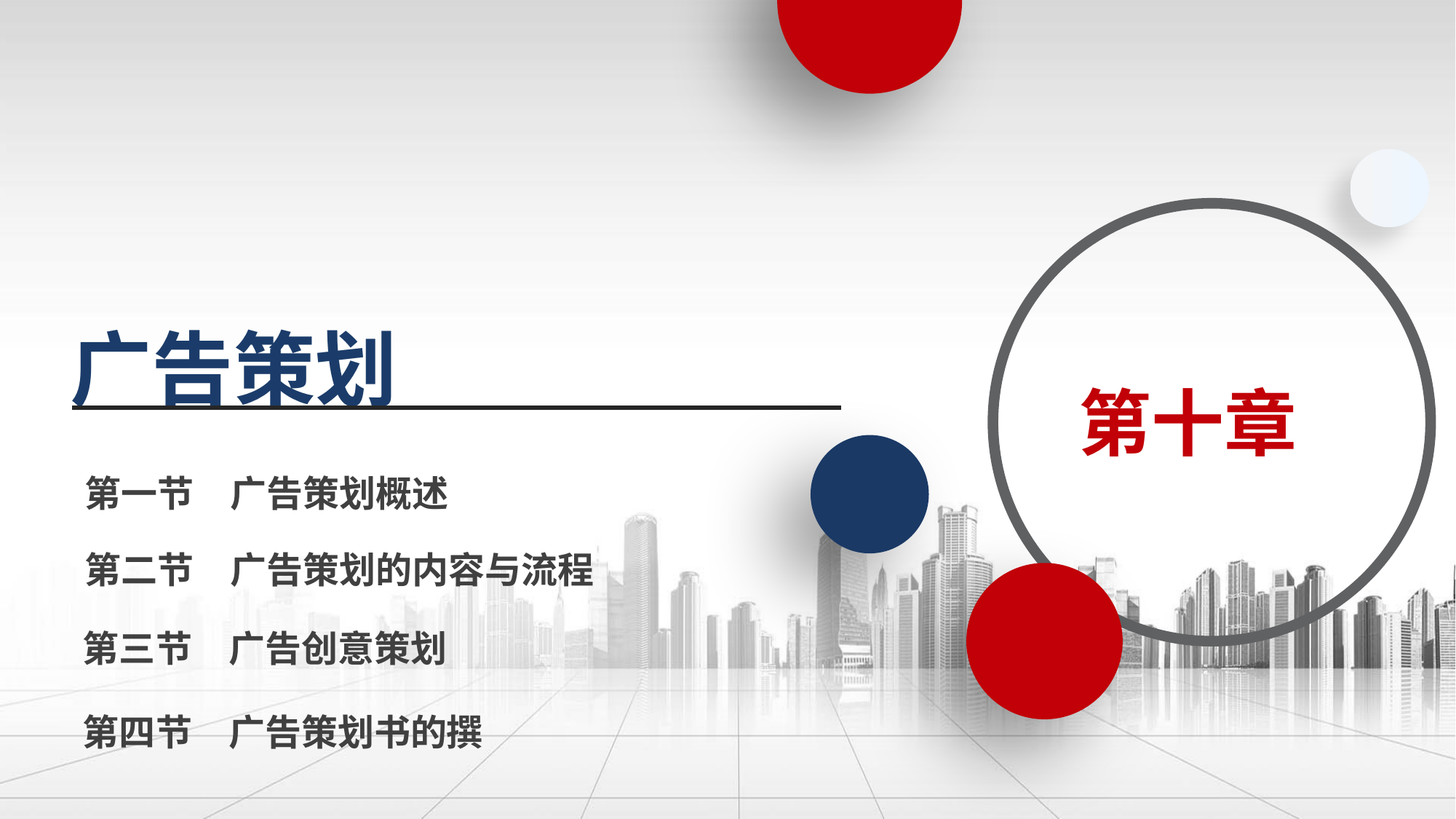

广告策划
第十章

第一节　广告策划概述
第二节　广告策划的内容与流程

第三节　广告创意策划
第四节　广告策划书的撰